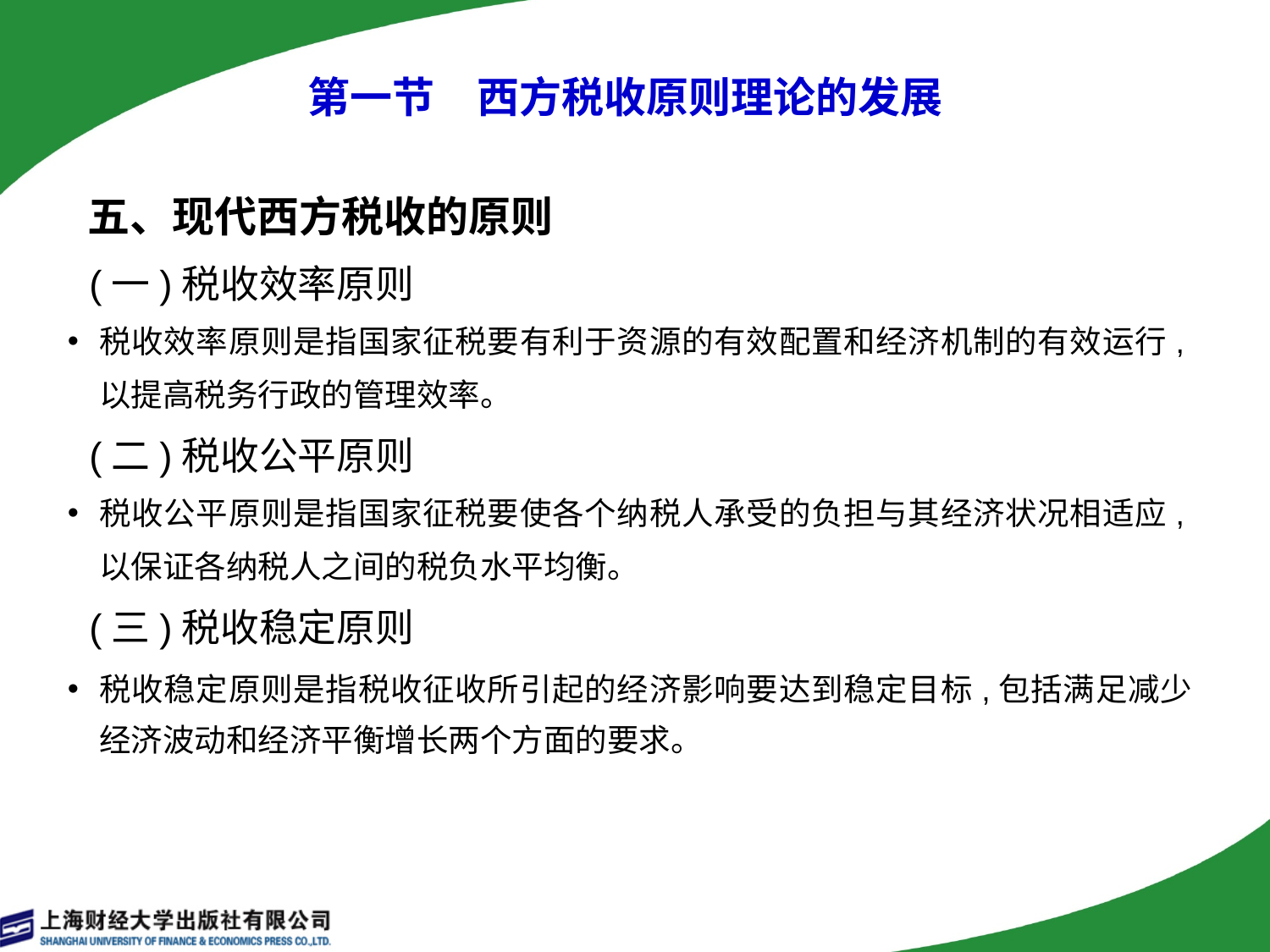

# 第一节　西方税收原则理论的发展
 五、现代西方税收的原则
  (一)税收效率原则
税收效率原则是指国家征税要有利于资源的有效配置和经济机制的有效运行,以提高税务行政的管理效率。
  (二)税收公平原则
税收公平原则是指国家征税要使各个纳税人承受的负担与其经济状况相适应,以保证各纳税人之间的税负水平均衡。
  (三)税收稳定原则
税收稳定原则是指税收征收所引起的经济影响要达到稳定目标,包括满足减少经济波动和经济平衡增长两个方面的要求。